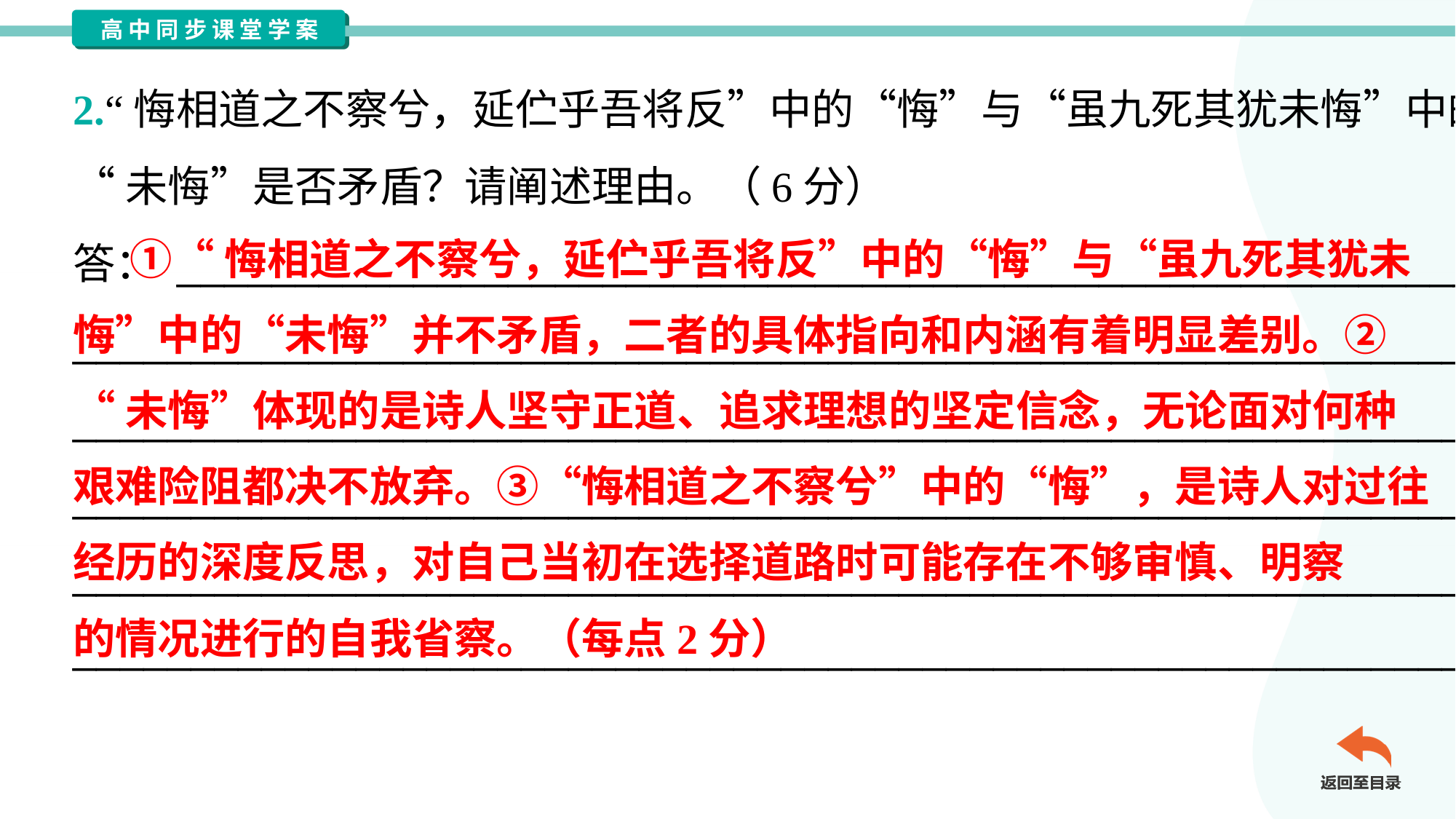

2.“悔相道之不察兮，延伫乎吾将反”中的“悔”与“虽九死其犹未悔”中的
“未悔”是否矛盾？请阐述理由。（6分）
答： ________________________________________________________
_____________________________________________________________
_____________________________________________________________
_____________________________________________________________
_____________________________________________________________
_____________________________________________________________
      ①“悔相道之不察兮，延伫乎吾将反”中的“悔”与“虽九死其犹未
悔”中的“未悔”并不矛盾，二者的具体指向和内涵有着明显差别。②
“未悔”体现的是诗人坚守正道、追求理想的坚定信念，无论面对何种
艰难险阻都决不放弃。③“悔相道之不察兮”中的“悔”，是诗人对过往
经历的深度反思，对自己当初在选择道路时可能存在不够审慎、明察
的情况进行的自我省察。（每点2分）